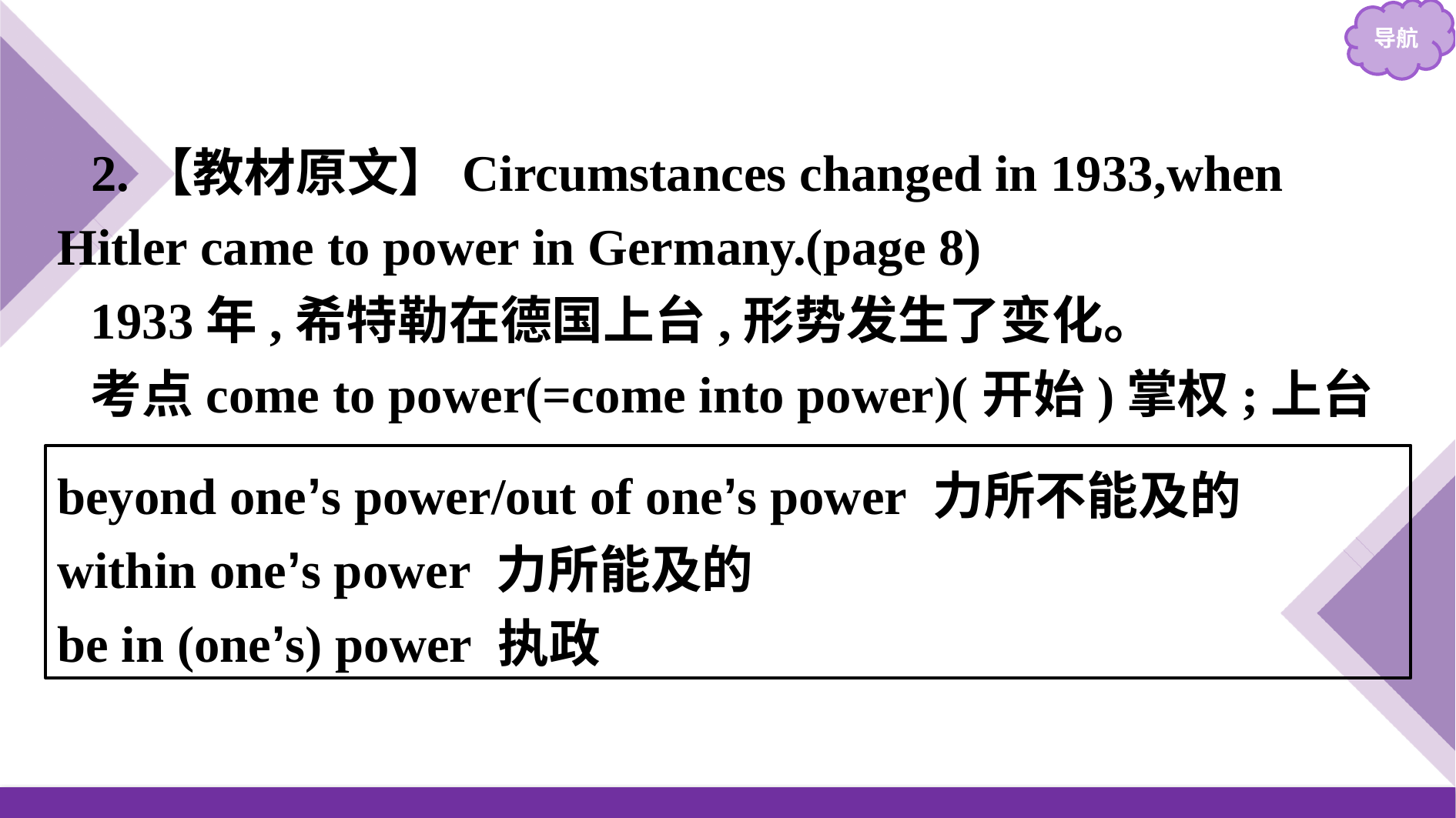

2.【教材原文】Circumstances changed in 1933,when Hitler came to power in Germany.(page 8)
1933年,希特勒在德国上台,形势发生了变化。
考点come to power(=come into power)(开始)掌权;上台
beyond one’s power/out of one’s power 力所不能及的
within one’s power 力所能及的
be in (one’s) power 执政